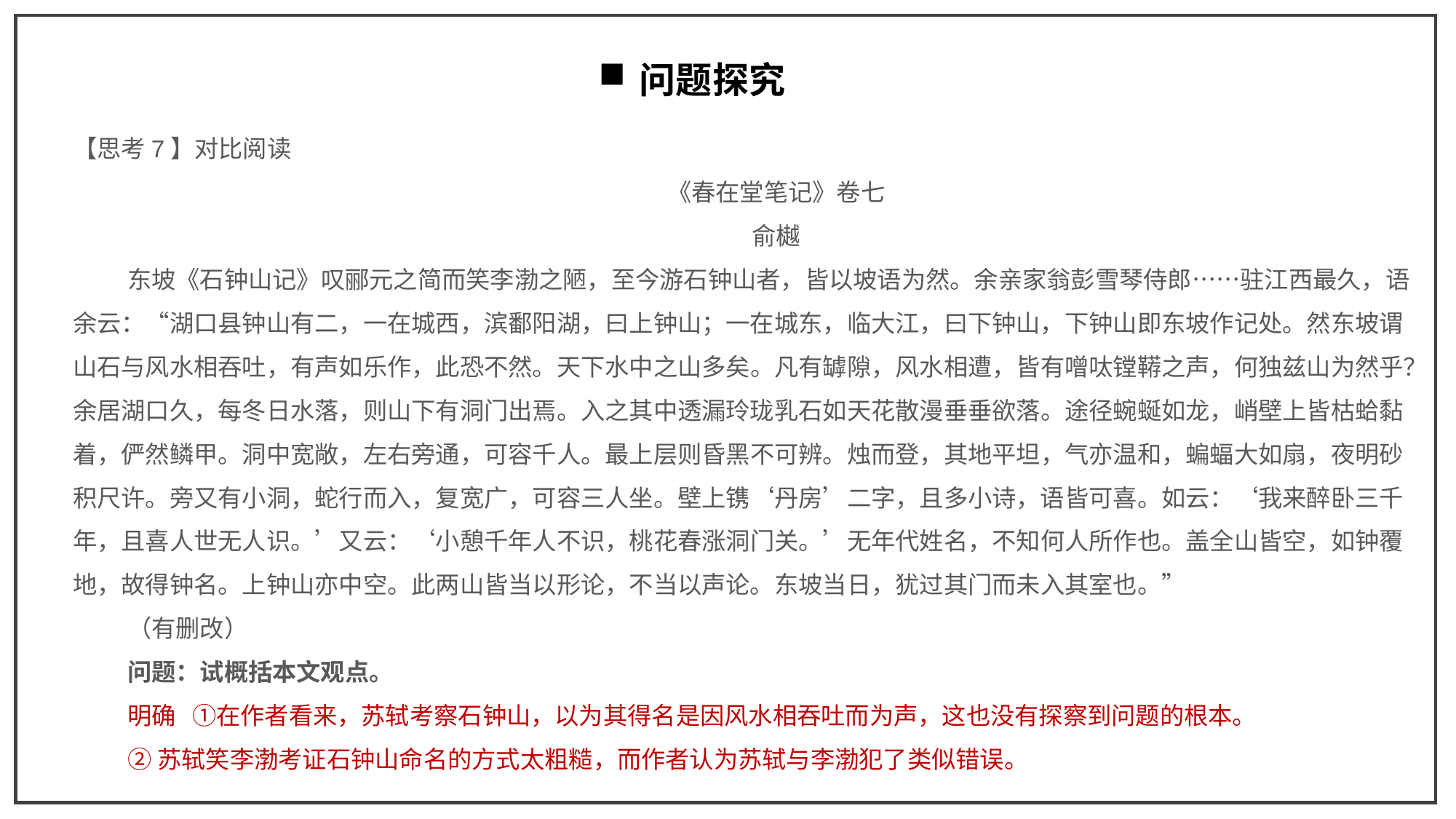

问题探究
【思考7】对比阅读
《春在堂笔记》卷七
俞樾
东坡《石钟山记》叹郦元之简而笑李渤之陋，至今游石钟山者，皆以坡语为然。余亲家翁彭雪琴侍郎……驻江西最久，语余云：“湖口县钟山有二，一在城西，滨鄱阳湖，曰上钟山；一在城东，临大江，曰下钟山，下钟山即东坡作记处。然东坡谓山石与风水相吞吐，有声如乐作，此恐不然。天下水中之山多矣。凡有罅隙，风水相遭，皆有噌呔镗鞯之声，何独兹山为然乎？余居湖口久，每冬日水落，则山下有洞门出焉。入之其中透漏玲珑乳石如天花散漫垂垂欲落。途径蜿蜒如龙，峭壁上皆枯蛤黏着，俨然鳞甲。洞中宽敞，左右旁通，可容千人。最上层则昏黑不可辨。烛而登，其地平坦，气亦温和，蝙蝠大如扇，夜明砂积尺许。旁又有小洞，蛇行而入，复宽广，可容三人坐。壁上镌‘丹房’二字，且多小诗，语皆可喜。如云：‘我来醉卧三千年，且喜人世无人识。’又云：‘小憩千年人不识，桃花春涨洞门关。’无年代姓名，不知何人所作也。盖全山皆空，如钟覆地，故得钟名。上钟山亦中空。此两山皆当以形论，不当以声论。东坡当日，犹过其门而未入其室也。”
（有删改）
问题：试概括本文观点。
明确   ①在作者看来，苏轼考察石钟山，以为其得名是因风水相吞吐而为声，这也没有探察到问题的根本。
②苏轼笑李渤考证石钟山命名的方式太粗糙，而作者认为苏轼与李渤犯了类似错误。